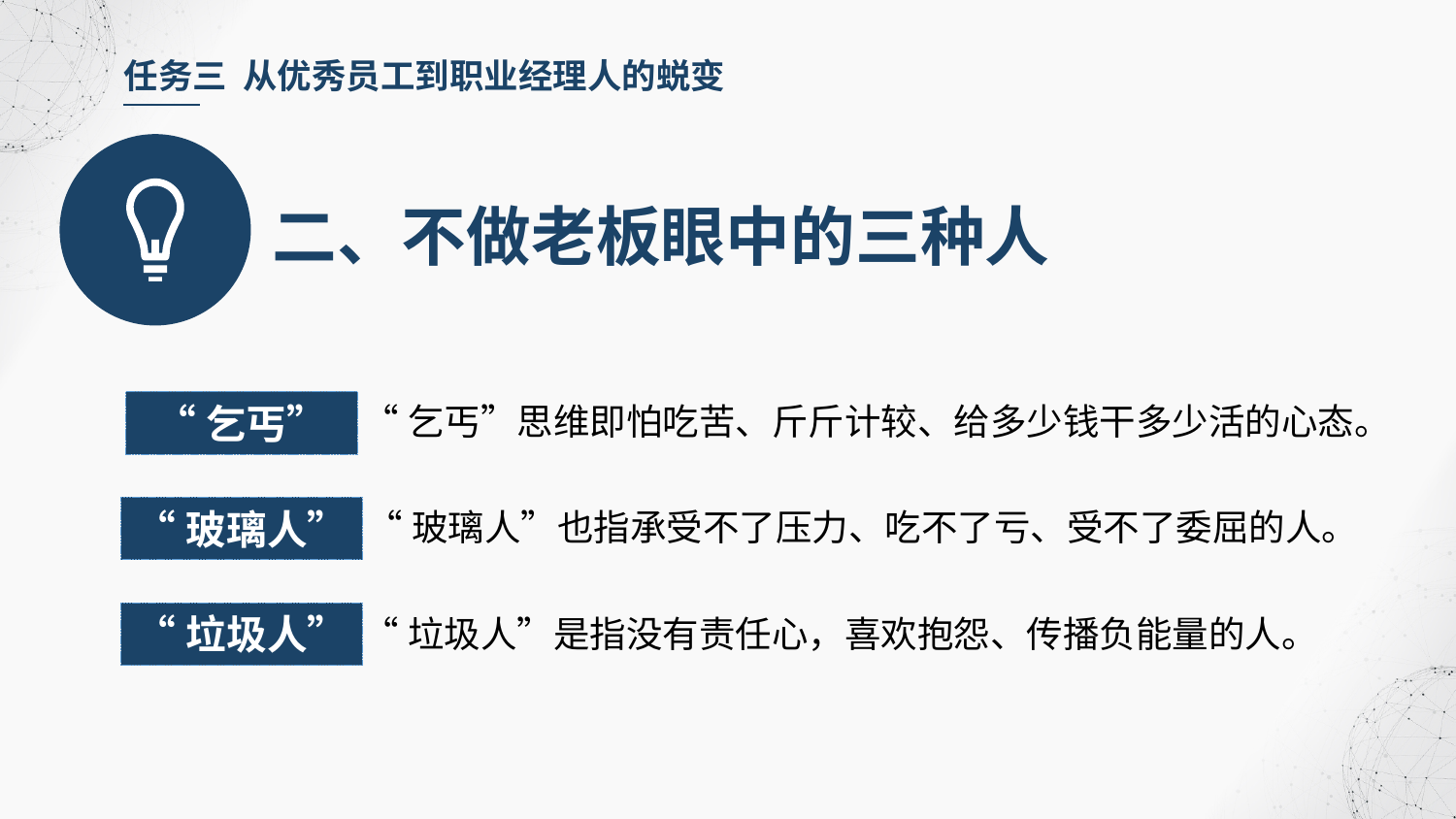

任务三  从优秀员工到职业经理人的蜕变

二、不做老板眼中的三种人
“乞丐”
“乞丐”思维即怕吃苦、斤斤计较、给多少钱干多少活的心态。
“玻璃人”
“玻璃人”也指承受不了压力、吃不了亏、受不了委屈的人。
“垃圾人”
“垃圾人”是指没有责任心，喜欢抱怨、传播负能量的人。